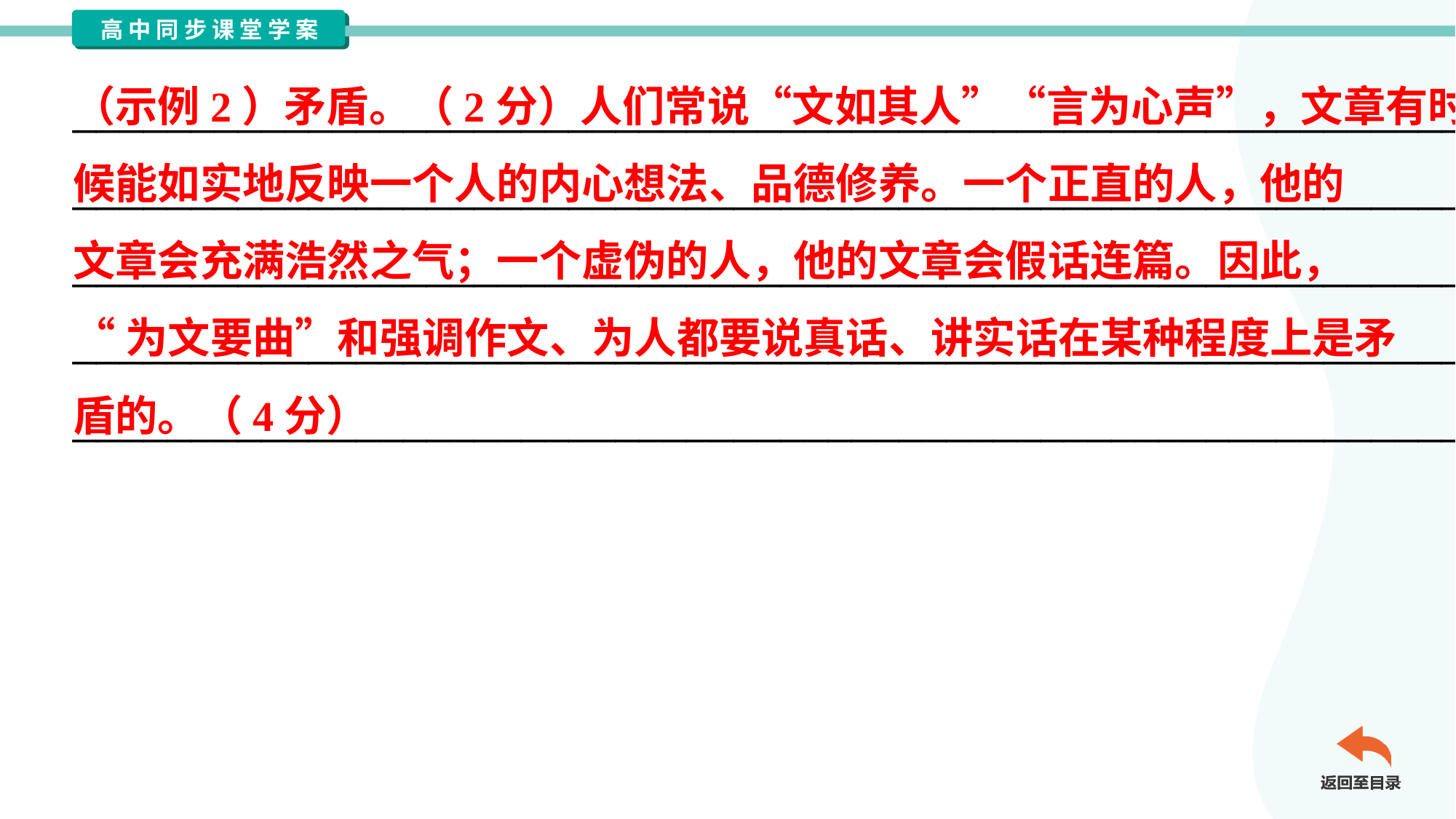

（示例2）矛盾。（2分）人们常说“文如其人”“言为心声”，文章有时
候能如实地反映一个人的内心想法、品德修养。一个正直的人，他的
文章会充满浩然之气；一个虚伪的人，他的文章会假话连篇。因此，
“为文要曲”和强调作文、为人都要说真话、讲实话在某种程度上是矛
盾的。（4分）
_____________________________________________________________
_____________________________________________________________
_____________________________________________________________
_____________________________________________________________
_____________________________________________________________